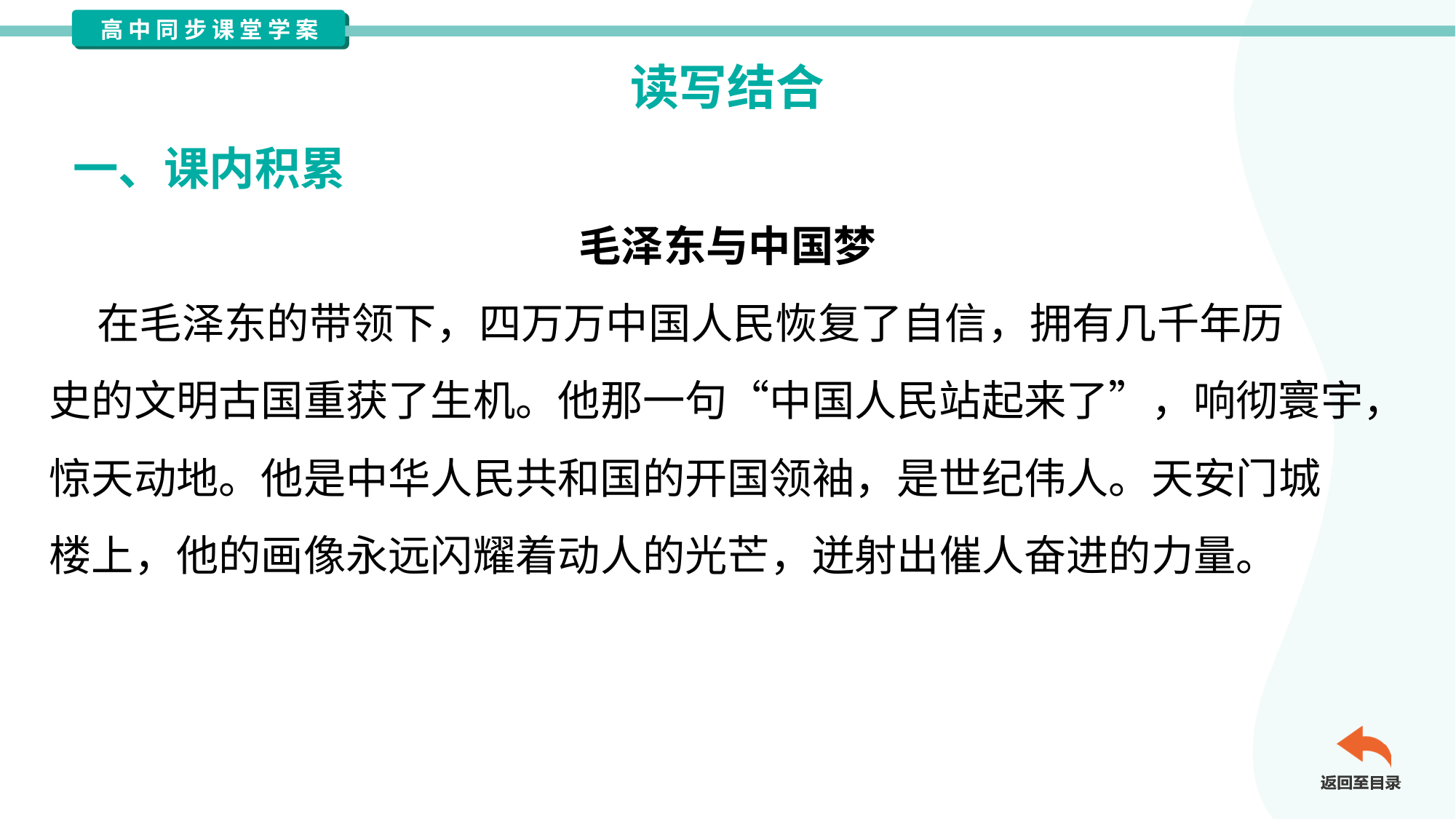

读写结合
一、课内积累
毛泽东与中国梦
    在毛泽东的带领下，四万万中国人民恢复了自信，拥有几千年历
史的文明古国重获了生机。他那一句“中国人民站起来了”，响彻寰宇，
惊天动地。他是中华人民共和国的开国领袖，是世纪伟人。天安门城
楼上，他的画像永远闪耀着动人的光芒，迸射出催人奋进的力量。